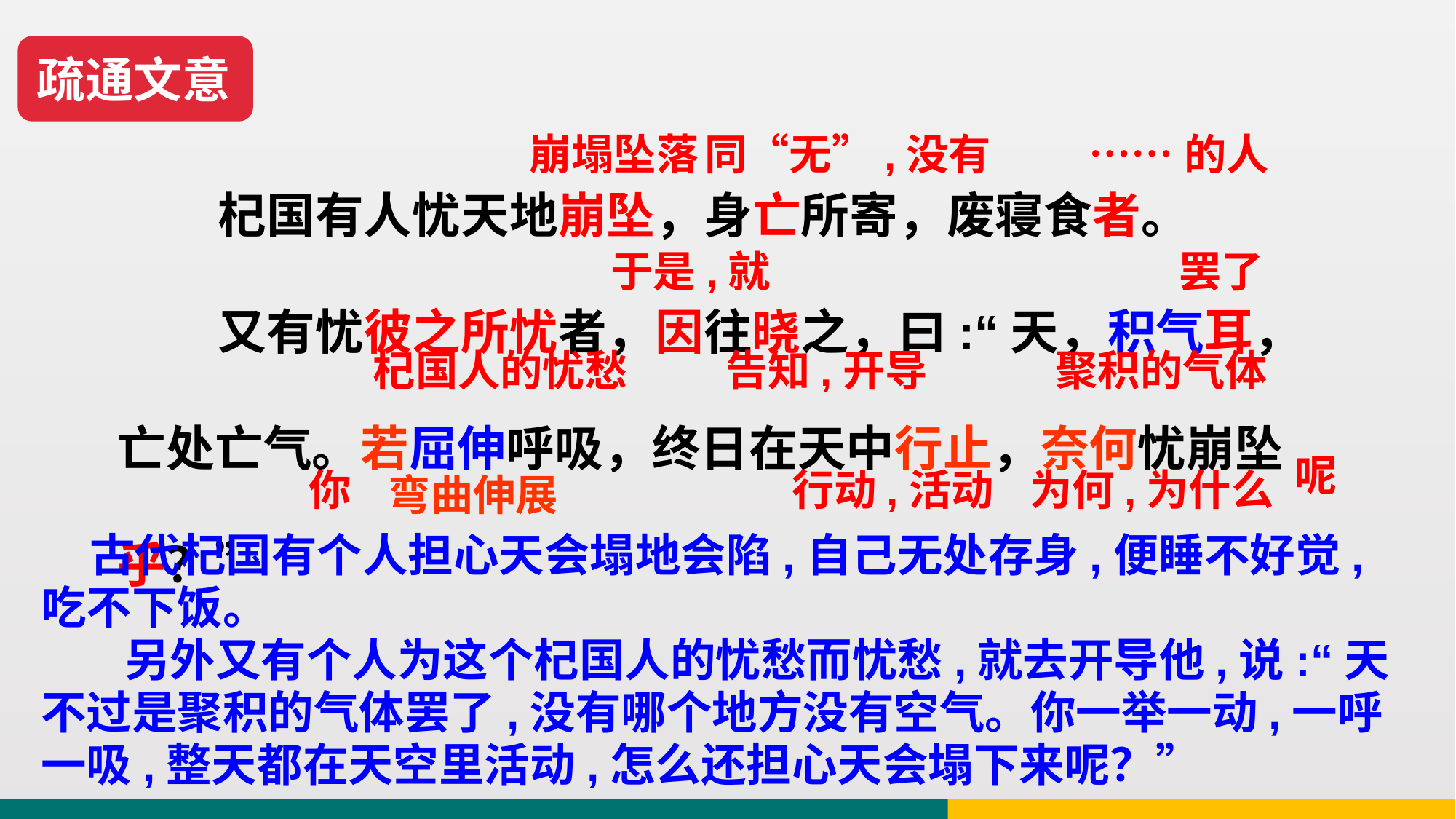

疏通文意
        杞国有人忧天地崩坠，身亡所寄，废寝食者。
        又有忧彼之所忧者，因往晓之，曰:“天，积气耳，亡处亡气。若屈伸呼吸，终日在天中行止，奈何忧崩坠乎？”
……的人
同“无”,没有
崩塌坠落
罢了
于是,就
聚积的气体
杞国人的忧愁
告知,开导
呢
行动,活动
为何,为什么
你
弯曲伸展
    古代杞国有个人担心天会塌地会陷,自己无处存身,便睡不好觉,吃不下饭。
       另外又有个人为这个杞国人的忧愁而忧愁,就去开导他,说:“天不过是聚积的气体罢了,没有哪个地方没有空气。你一举一动,一呼一吸,整天都在天空里活动,怎么还担心天会塌下来呢？”